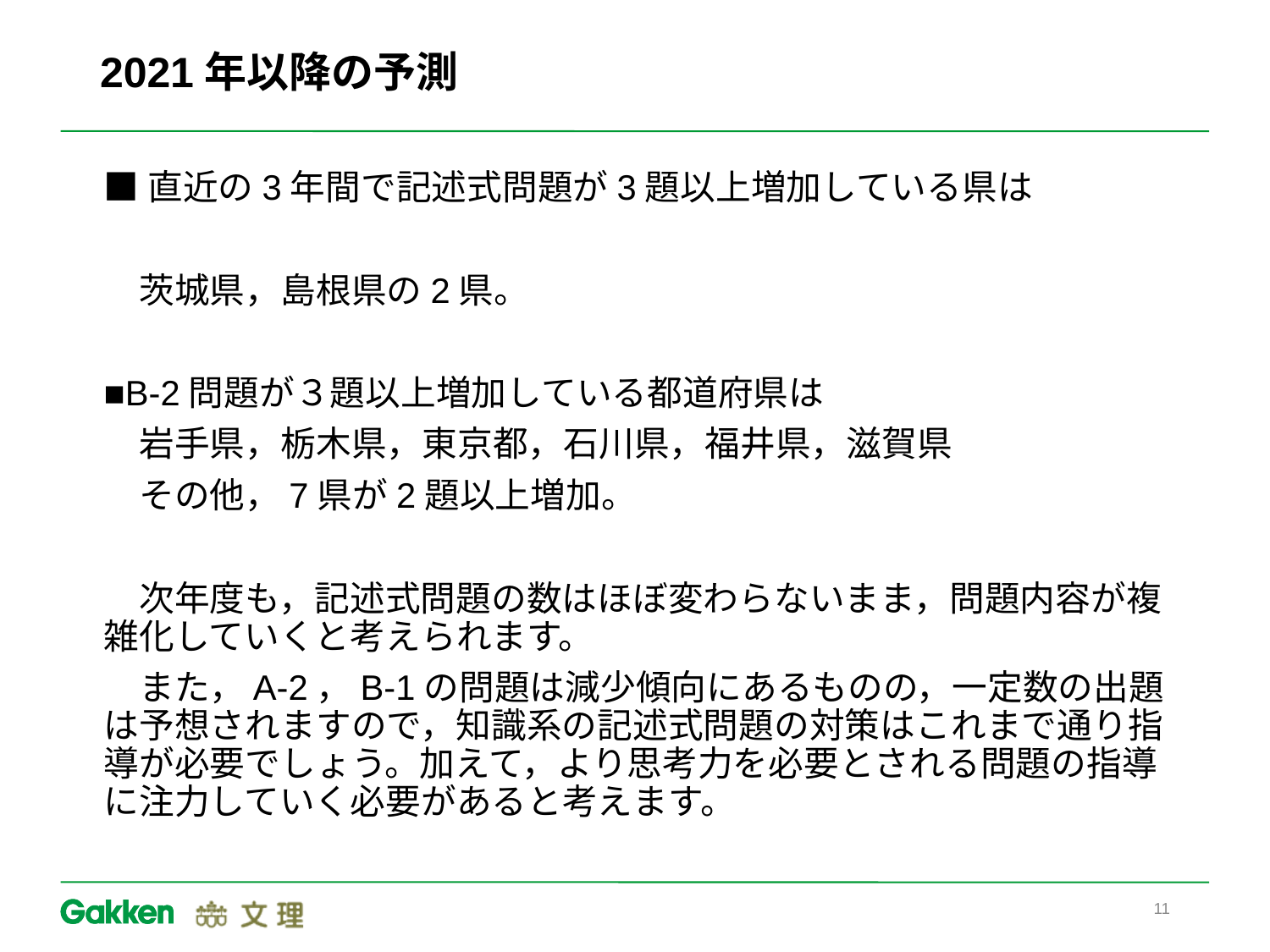

# 2021年以降の予測
■直近の3年間で記述式問題が3題以上増加している県は

　茨城県，島根県の2県。

■B‐2問題が３題以上増加している都道府県は
　岩手県，栃木県，東京都，石川県，福井県，滋賀県
　その他，7県が2題以上増加。

　次年度も，記述式問題の数はほぼ変わらないまま，問題内容が複雑化していくと考えられます。
　また，A-2，B-1の問題は減少傾向にあるものの，一定数の出題は予想されますので，知識系の記述式問題の対策はこれまで通り指導が必要でしょう。加えて，より思考力を必要とされる問題の指導に注力していく必要があると考えます。
11